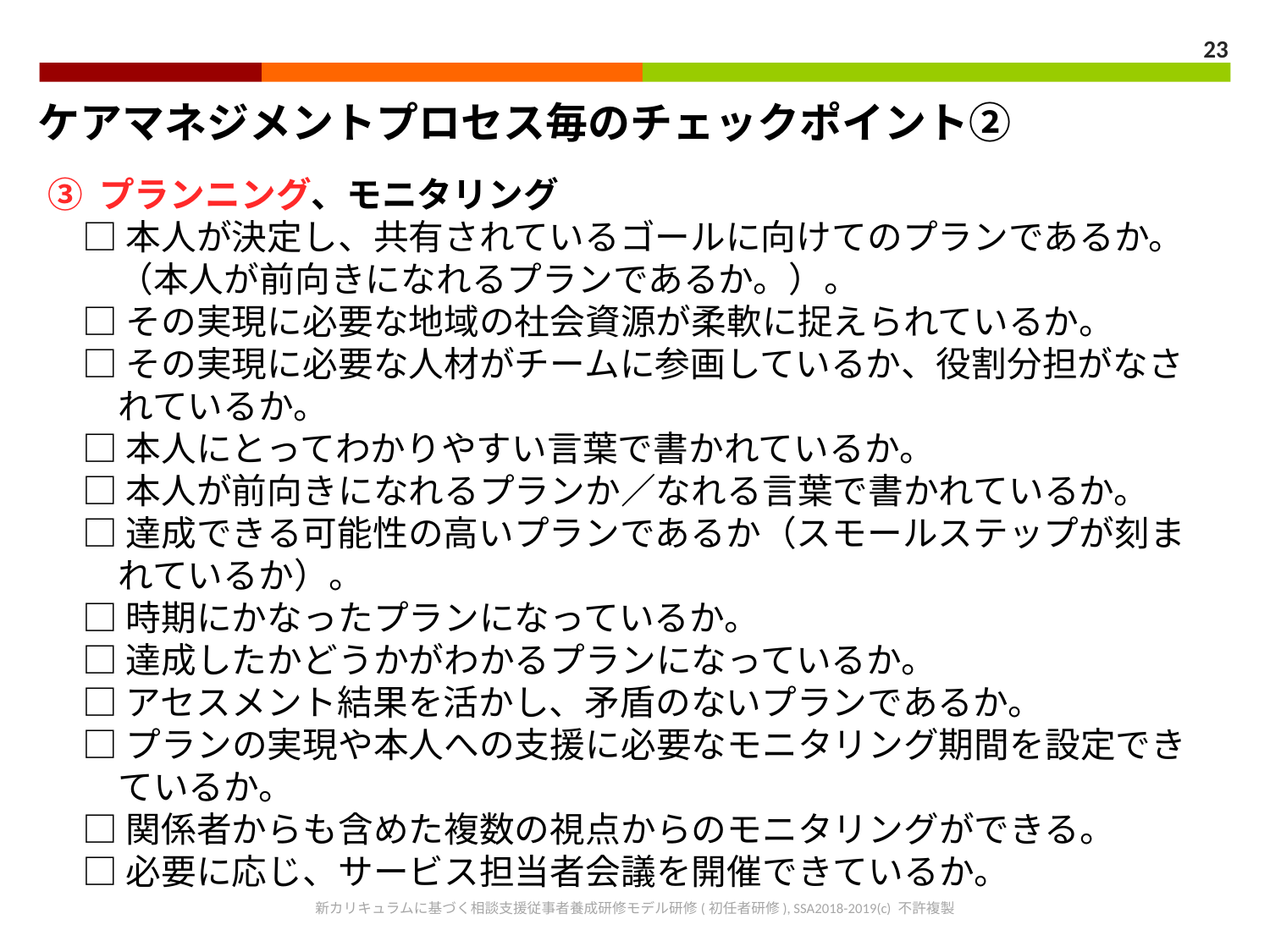

23
ケアマネジメントプロセス毎のチェックポイント②
③ プランニング、モニタリング
　□ 本人が決定し、共有されているゴールに向けてのプランであるか。
　　（本人が前向きになれるプランであるか。）。
　□ その実現に必要な地域の社会資源が柔軟に捉えられているか。
　□ その実現に必要な人材がチームに参画しているか、役割分担がなさ
　　れているか。
　□ 本人にとってわかりやすい言葉で書かれているか。
　□ 本人が前向きになれるプランか／なれる言葉で書かれているか。
　□ 達成できる可能性の高いプランであるか（スモールステップが刻ま
　　れているか）。
　□ 時期にかなったプランになっているか。
　□ 達成したかどうかがわかるプランになっているか。
　□ アセスメント結果を活かし、矛盾のないプランであるか。
　□ プランの実現や本人への支援に必要なモニタリング期間を設定でき
　　ているか。
　□ 関係者からも含めた複数の視点からのモニタリングができる。
　□ 必要に応じ、サービス担当者会議を開催できているか。

新カリキュラムに基づく相談支援従事者養成研修モデル研修(初任者研修), SSA2018-2019(c) 不許複製